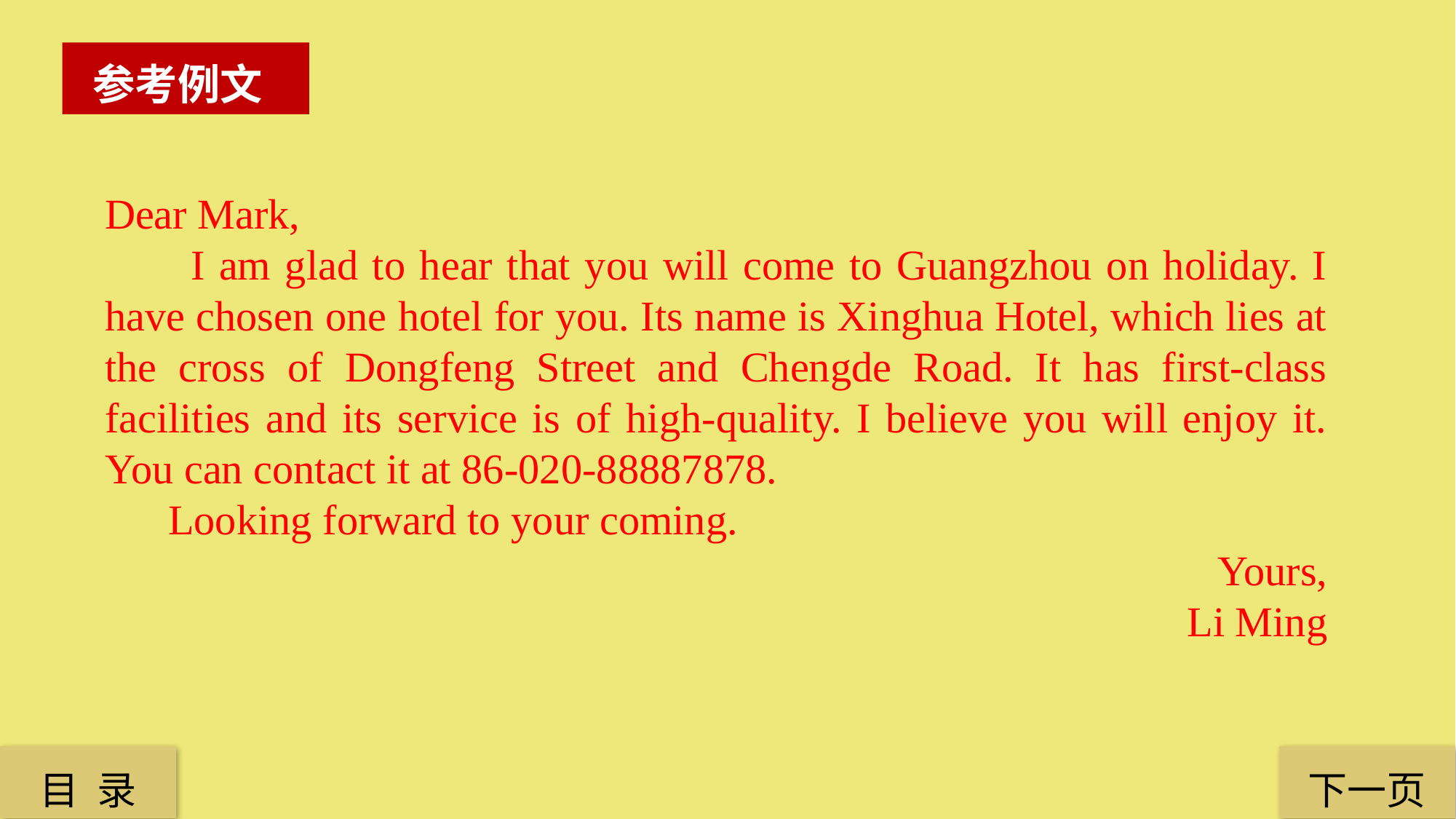

参考例文
Dear Mark,
      I am glad to hear that you will come to Guangzhou on holiday. I have chosen one hotel for you. Its name is Xinghua Hotel, which lies at the cross of Dongfeng Street and Chengde Road. It has first-class facilities and its service is of high-quality. I believe you will enjoy it. You can contact it at 86-020-88887878.
      Looking forward to your coming.
Yours,
Li Ming